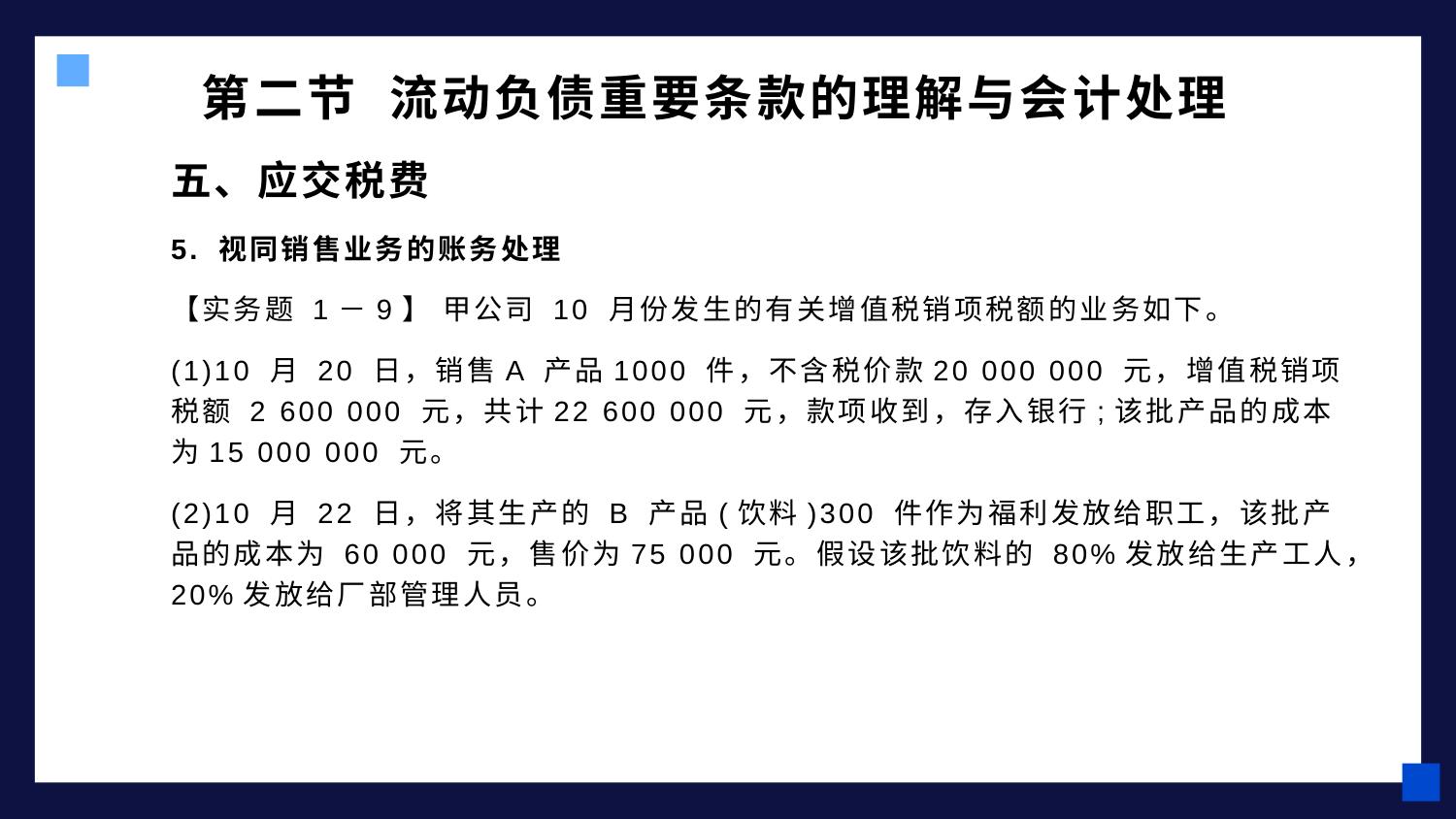

# 第二节  流动负债重要条款的理解与会计处理
五、应交税费
5. 视同销售业务的账务处理
【实务题 1－9】 甲公司 10 月份发生的有关增值税销项税额的业务如下。
(1)10 月 20 日，销售A 产品1000 件，不含税价款20 000 000 元，增值税销项税额 2 600 000 元，共计22 600 000 元，款项收到，存入银行;该批产品的成本为15 000 000 元。
(2)10 月 22 日，将其生产的 B 产品(饮料)300 件作为福利发放给职工，该批产品的成本为 60 000 元，售价为75 000 元。假设该批饮料的 80%发放给生产工人，20%发放给厂部管理人员。